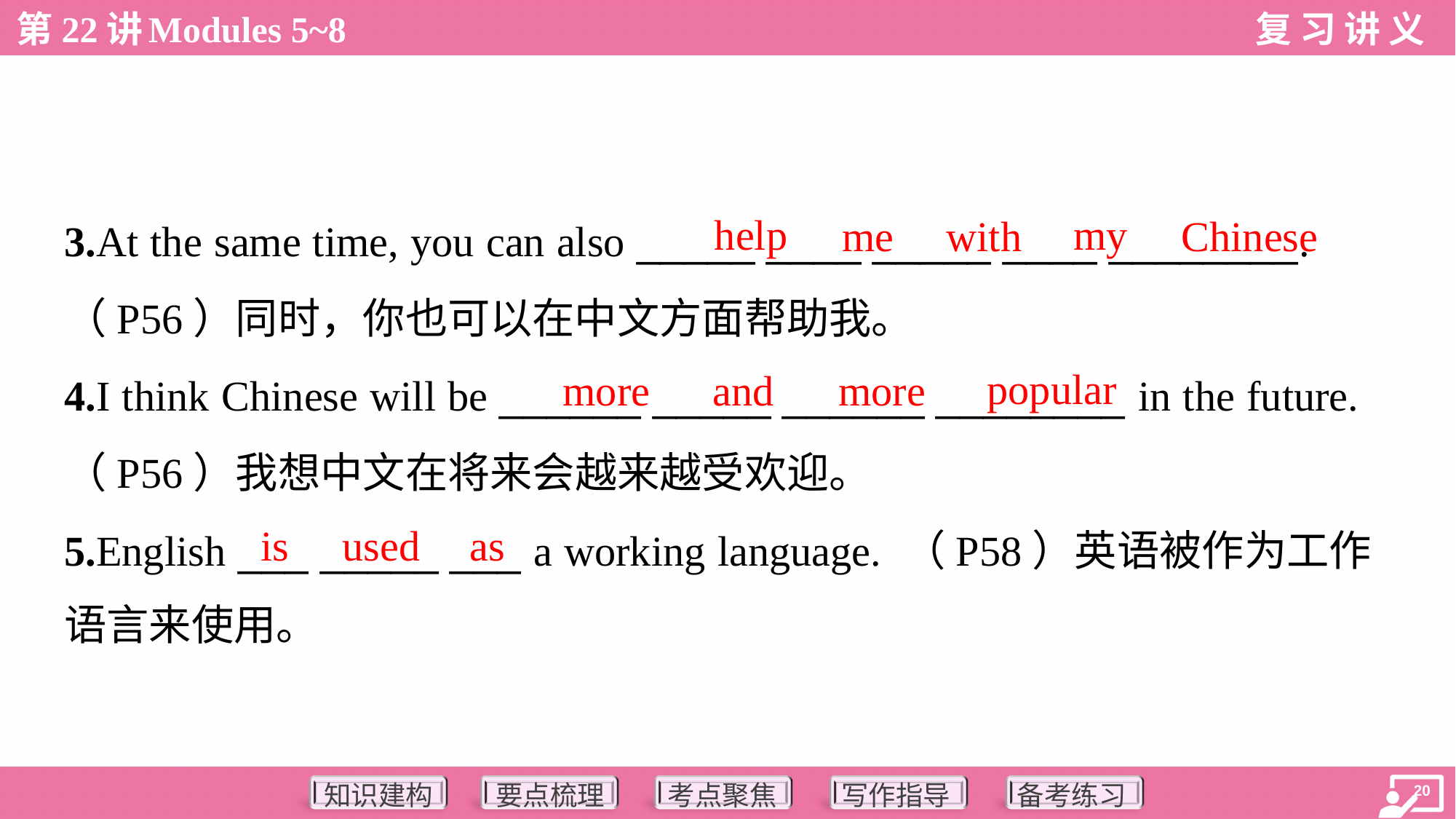

help
my
me
with
Chinese
3.At the same time, you can also _____ ____ _____ ____ ________.
（P56）同时，你也可以在中文方面帮助我。
4.I think Chinese will be ______ _____ ______ ________ in the future.
（P56）我想中文在将来会越来越受欢迎。
5.English ___ _____ ___ a working language. （P58）英语被作为工作
语言来使用。
popular
more
and
more
is
used
as